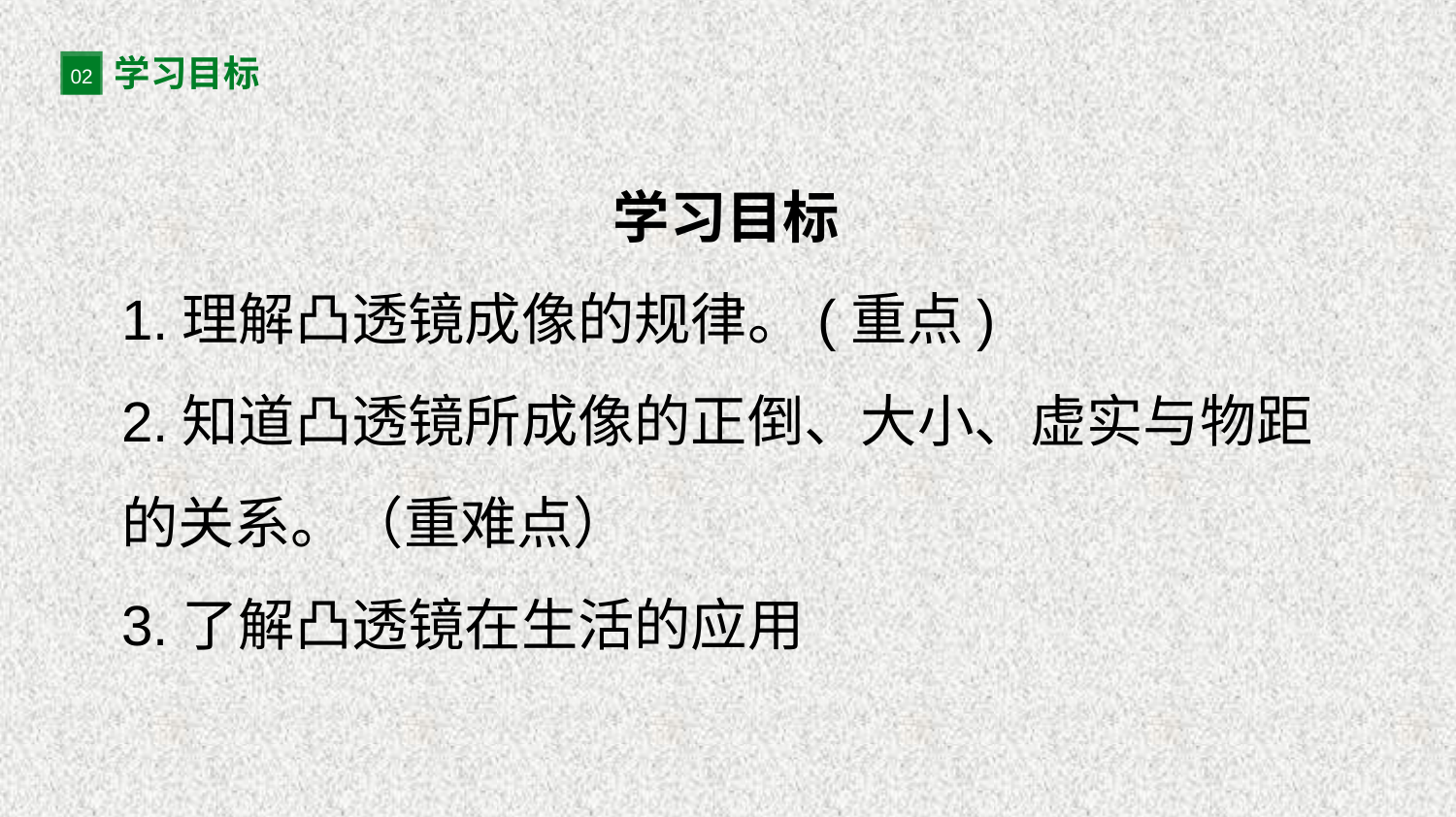

学习目标

02
学习目标
1.理解凸透镜成像的规律。(重点)
2.知道凸透镜所成像的正倒、大小、虚实与物距的关系。（重难点）
3.了解凸透镜在生活的应用